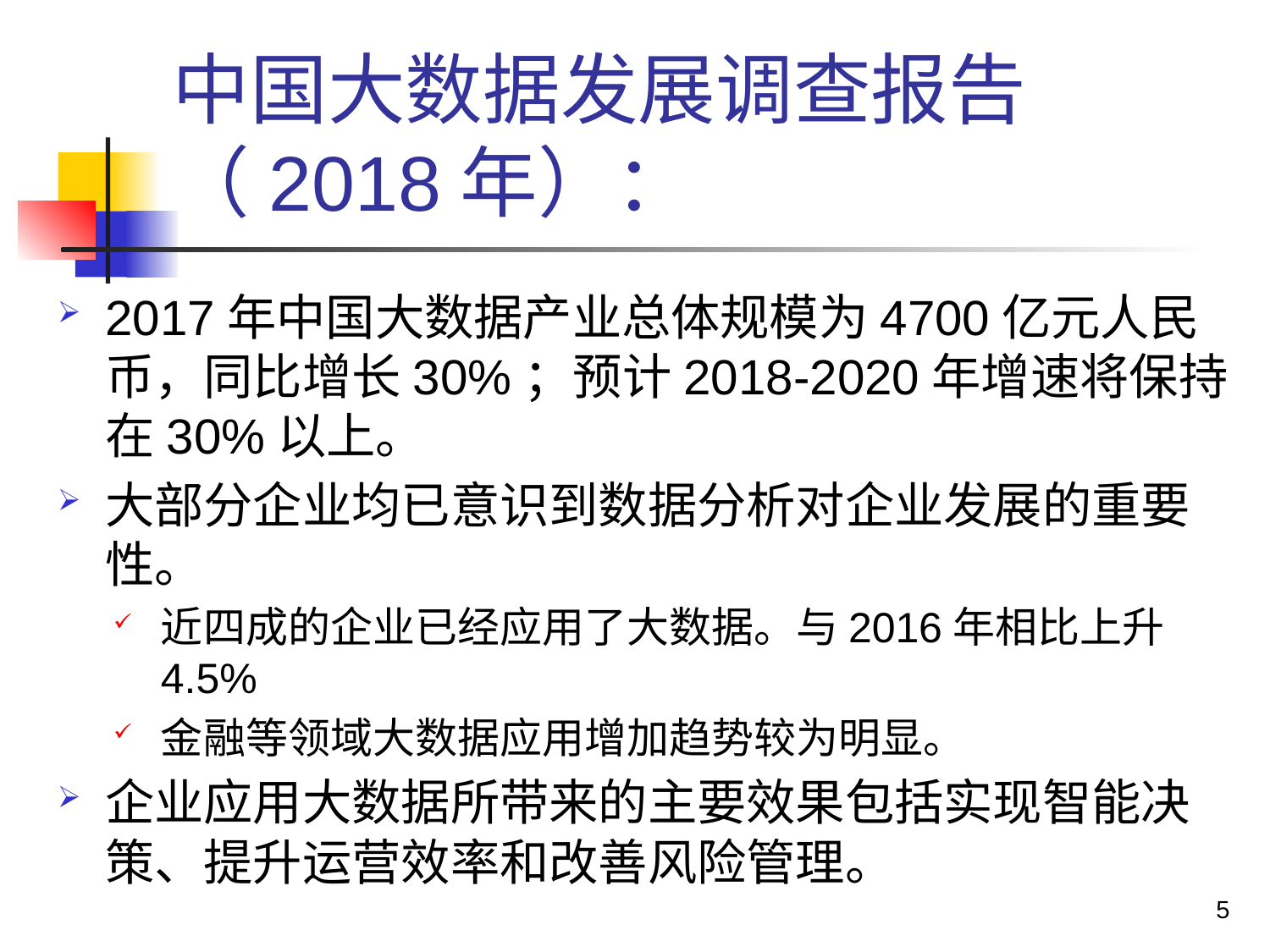

# 中国大数据发展调查报告 （2018年）：
2017年中国大数据产业总体规模为4700亿元人民币，同比增长30%；预计2018-2020年增速将保持在30%以上。
大部分企业均已意识到数据分析对企业发展的重要性。
近四成的企业已经应用了大数据。与2016年相比上升4.5%
金融等领域大数据应用增加趋势较为明显。
企业应用大数据所带来的主要效果包括实现智能决策、提升运营效率和改善风险管理。

5